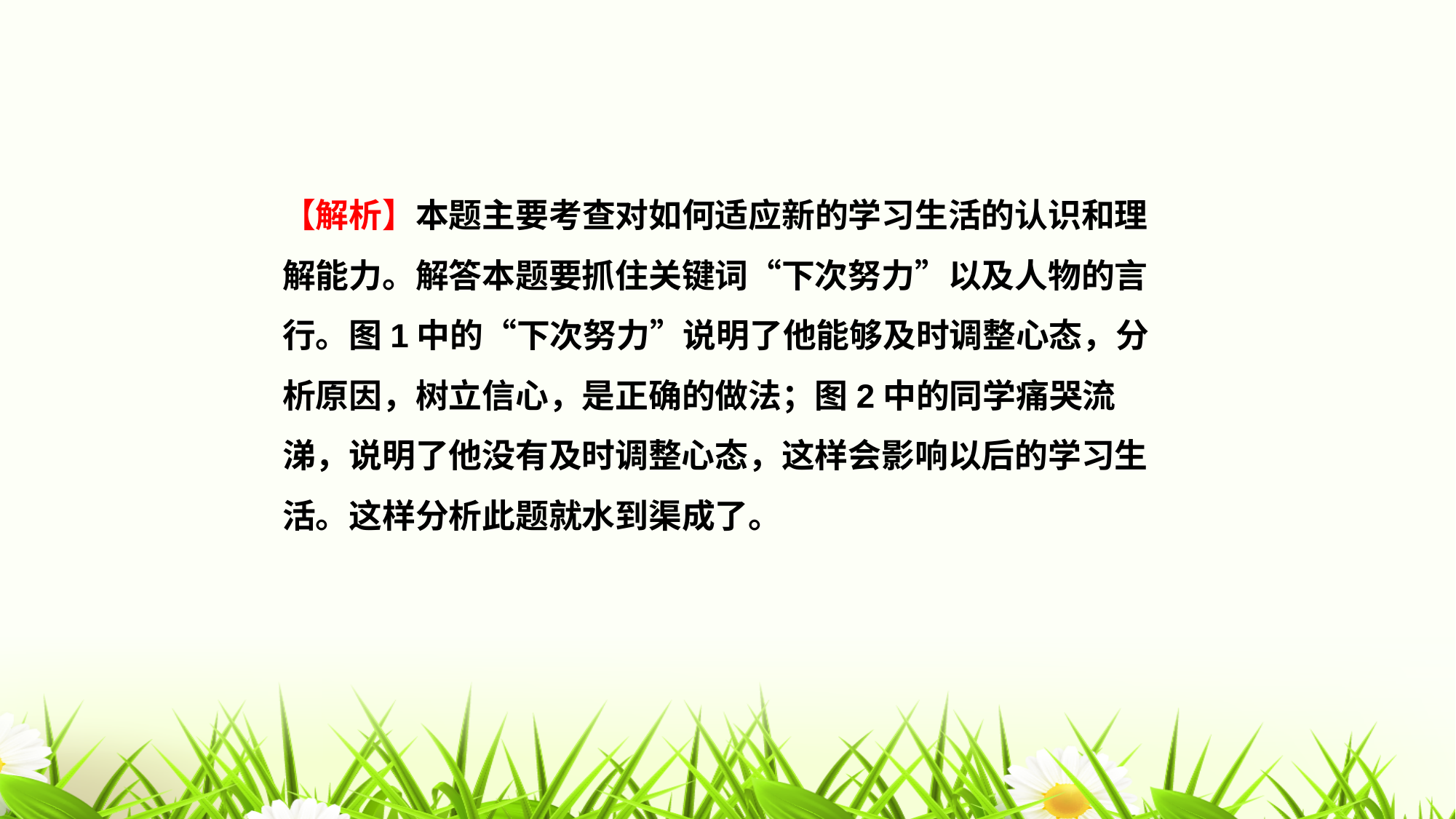

【解析】本题主要考查对如何适应新的学习生活的认识和理解能力。解答本题要抓住关键词“下次努力”以及人物的言行。图1中的“下次努力”说明了他能够及时调整心态，分析原因，树立信心，是正确的做法；图2中的同学痛哭流涕，说明了他没有及时调整心态，这样会影响以后的学习生活。这样分析此题就水到渠成了。